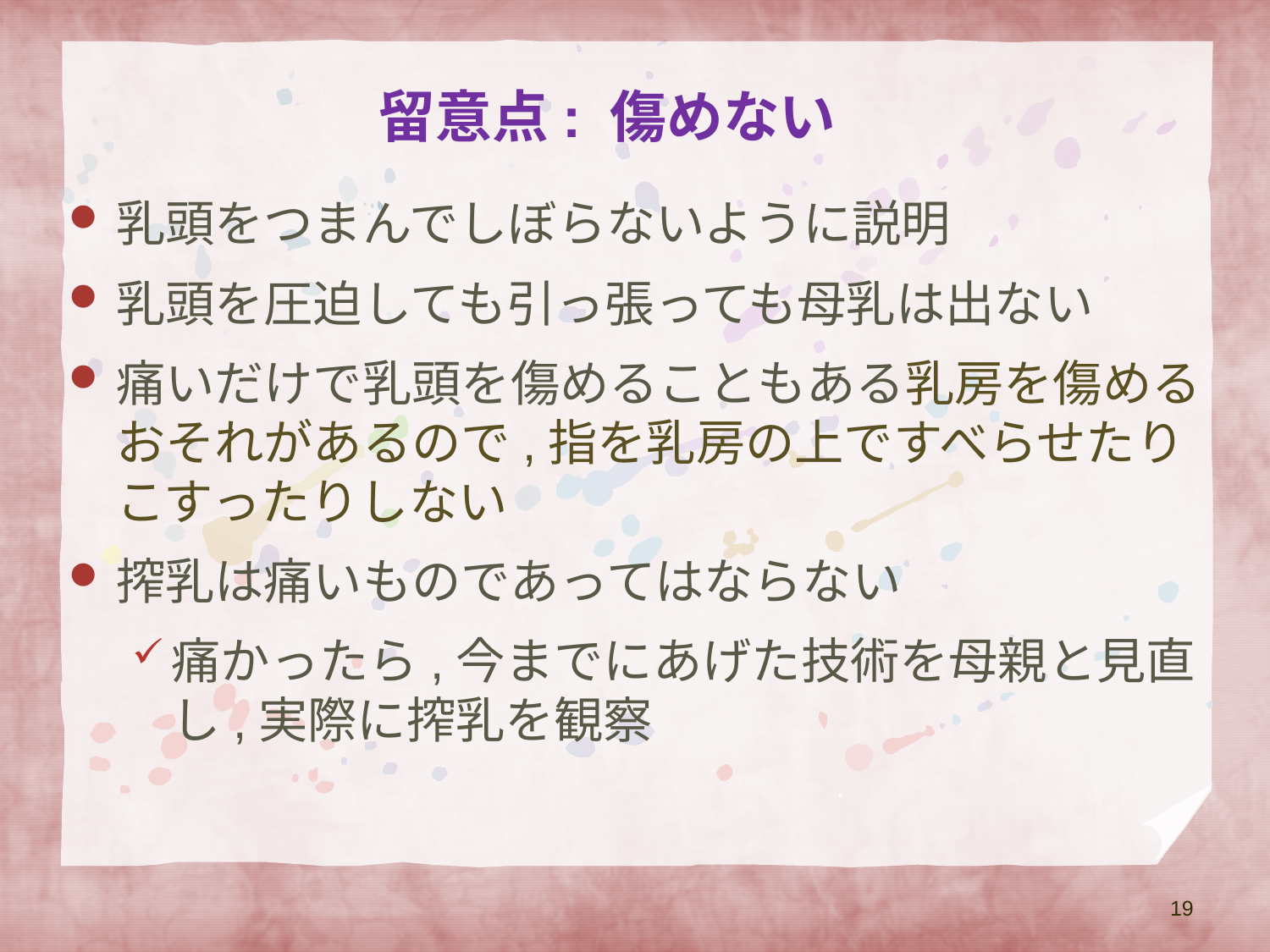

# 留意点: 傷めない
乳頭をつまんでしぼらないように説明
乳頭を圧迫しても引っ張っても母乳は出ない
痛いだけで乳頭を傷めることもある乳房を傷めるおそれがあるので,指を乳房の上ですべらせたりこすったりしない
搾乳は痛いものであってはならない
痛かったら,今までにあげた技術を母親と見直し,実際に搾乳を観察

19